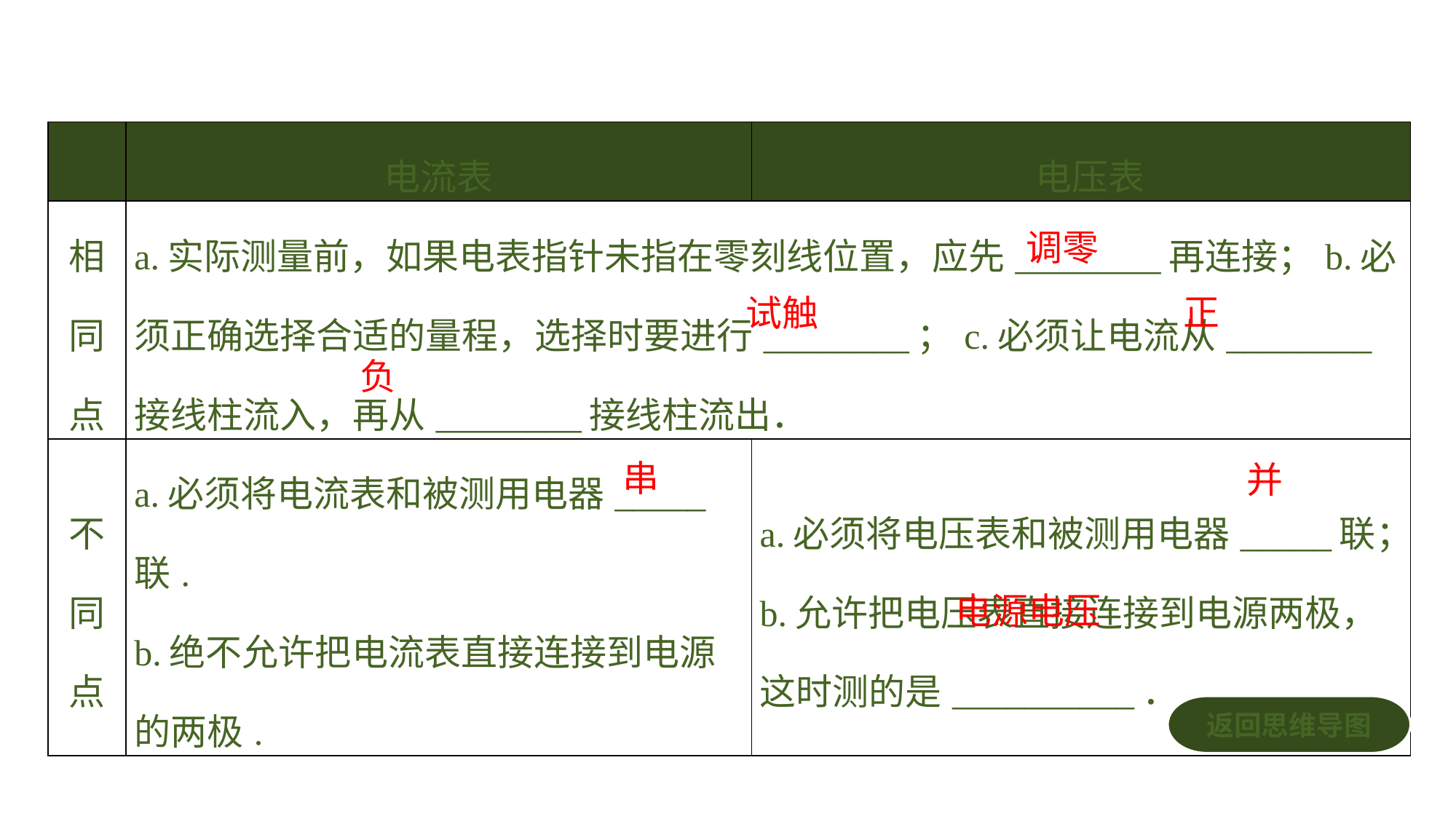

|  | 电流表 | 电压表 |
| --- | --- | --- |
| 相同点 | a.实际测量前，如果电表指针未指在零刻线位置，应先\_\_\_\_\_\_\_\_再连接；b.必须正确选择合适的量程，选择时要进行\_\_\_\_\_\_\_\_；c.必须让电流从\_\_\_\_\_\_\_\_接线柱流入，再从\_\_\_\_\_\_\_\_接线柱流出． |  |
| 不同点 | a.必须将电流表和被测用电器\_\_\_\_\_联. b.绝不允许把电流表直接连接到电源的两极. | a.必须将电压表和被测用电器\_\_\_\_\_联； b.允许把电压表直接连接到电源两极，这时测的是\_\_\_\_\_\_\_\_\_\_． |
调零
正
试触
负
串
并
电源电压
返回思维导图